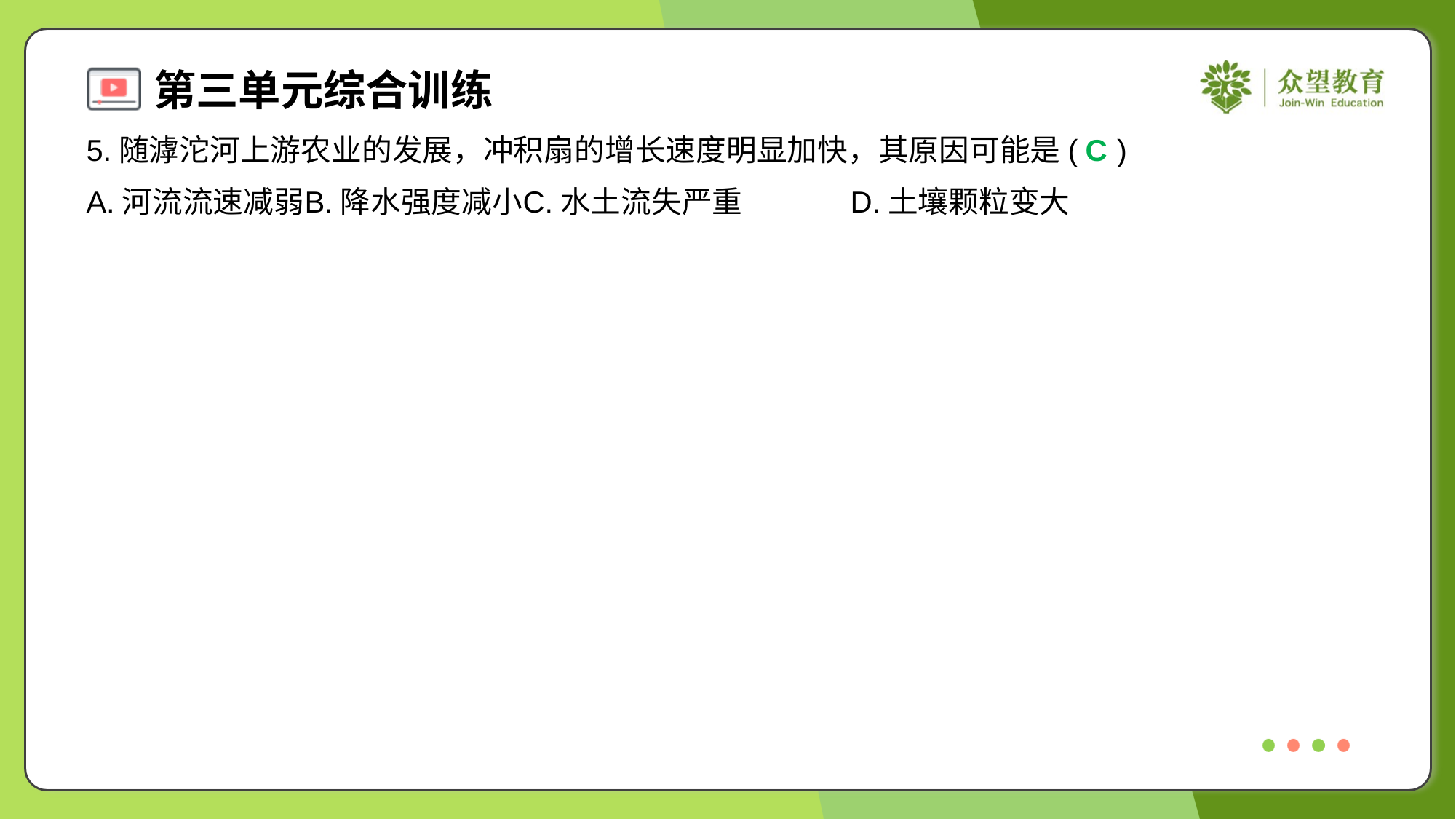

5.随滹沱河上游农业的发展，冲积扇的增长速度明显加快，其原因可能是(     )
C
A.河流流速减弱	B.降水强度减小	C.水土流失严重	D.土壤颗粒变大